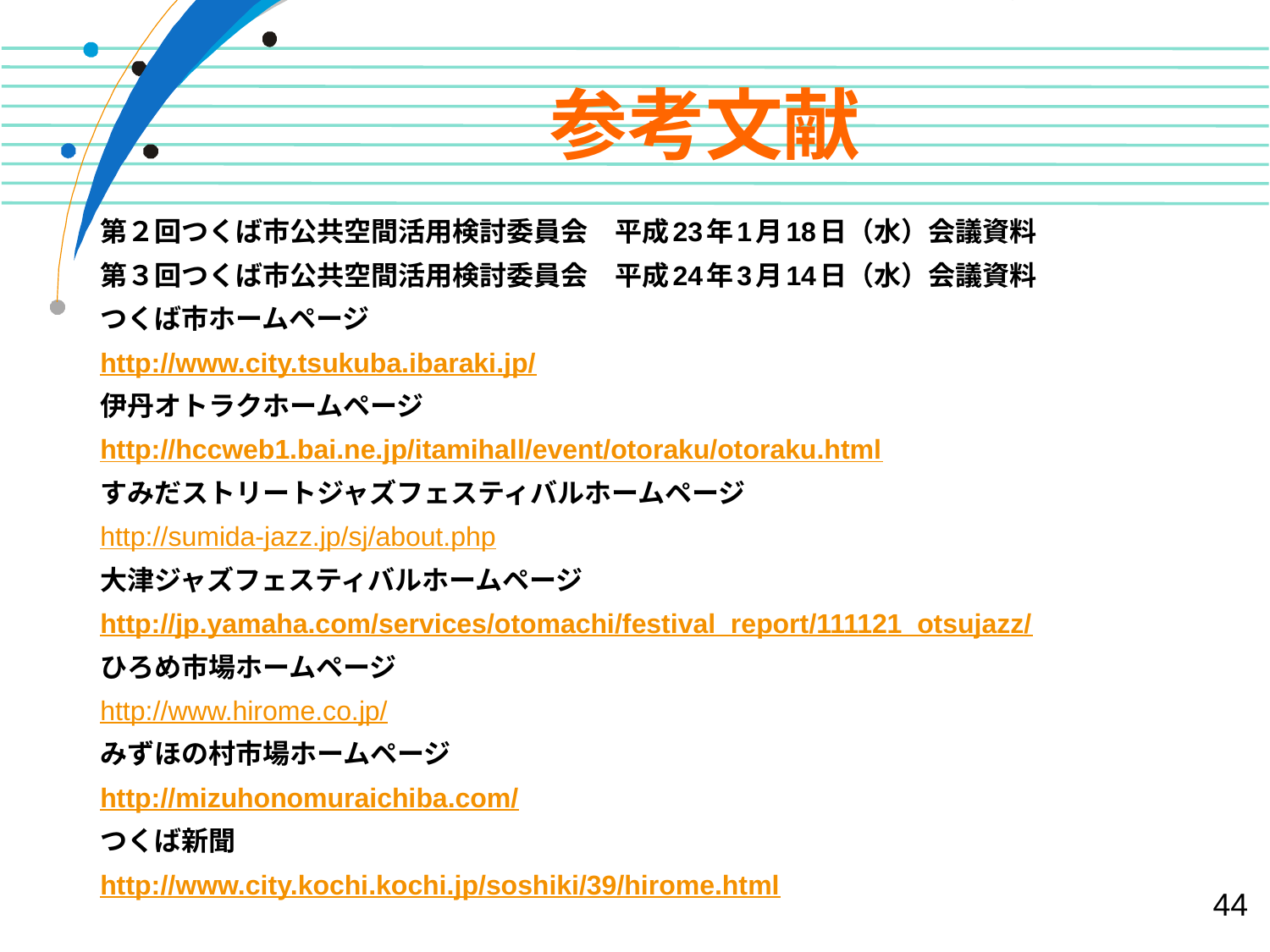

# 参考文献
第２回つくば市公共空間活用検討委員会　平成23年1月18日（水）会議資料
第３回つくば市公共空間活用検討委員会　平成24年3月14日（水）会議資料
つくば市ホームページ
http://www.city.tsukuba.ibaraki.jp/
伊丹オトラクホームページ
http://hccweb1.bai.ne.jp/itamihall/event/otoraku/otoraku.html
すみだストリートジャズフェスティバルホームページ
http://sumida-jazz.jp/sj/about.php
大津ジャズフェスティバルホームページ
http://jp.yamaha.com/services/otomachi/festival_report/111121_otsujazz/
ひろめ市場ホームページ
http://www.hirome.co.jp/
みずほの村市場ホームページ
http://mizuhonomuraichiba.com/
つくば新聞
http://www.city.kochi.kochi.jp/soshiki/39/hirome.html

44